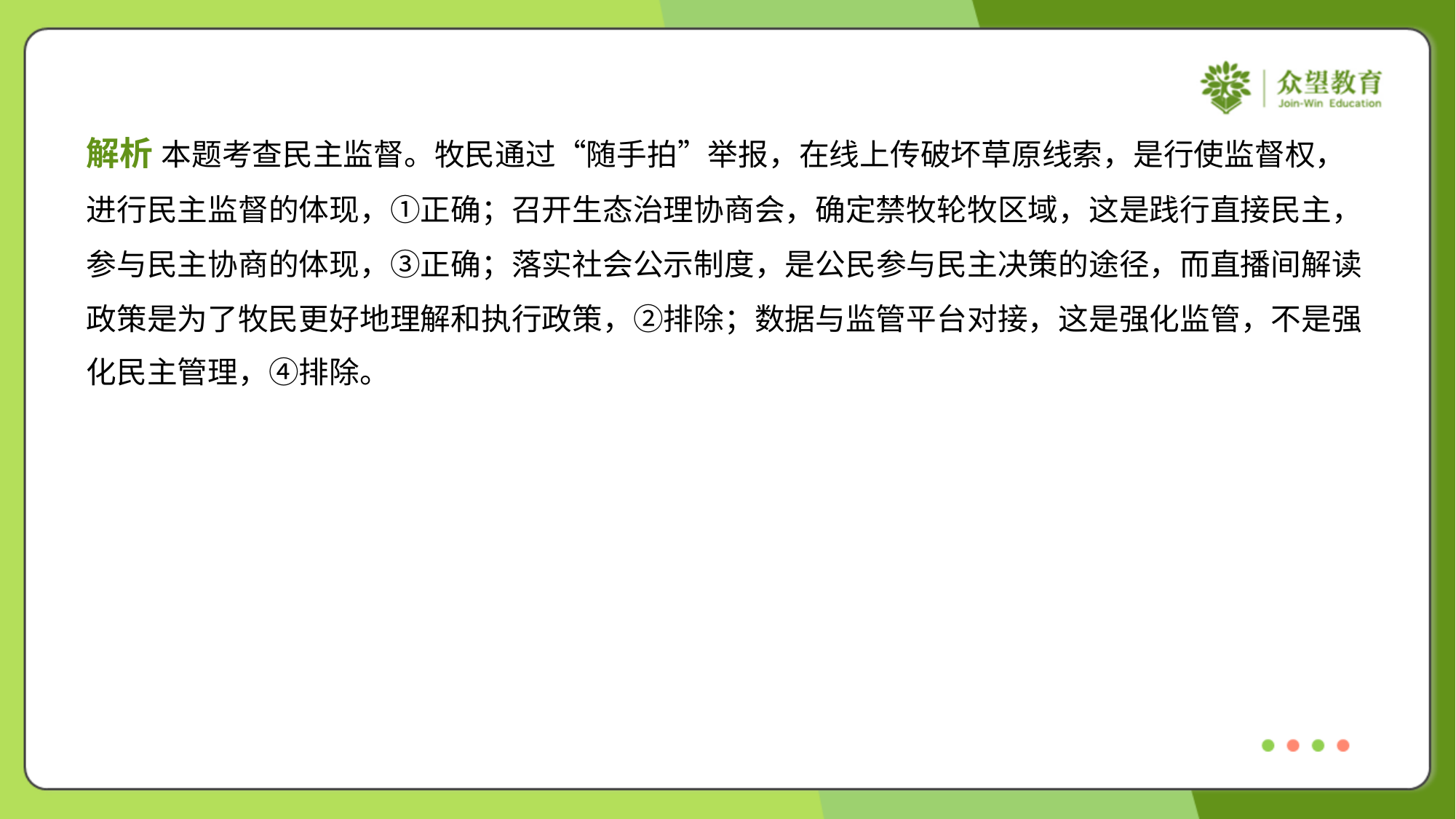

解析 本题考查民主监督。牧民通过“随手拍”举报，在线上传破坏草原线索，是行使监督权，
进行民主监督的体现，①正确；召开生态治理协商会，确定禁牧轮牧区域，这是践行直接民主，
参与民主协商的体现，③正确；落实社会公示制度，是公民参与民主决策的途径，而直播间解读
政策是为了牧民更好地理解和执行政策，②排除；数据与监管平台对接，这是强化监管，不是强
化民主管理，④排除。